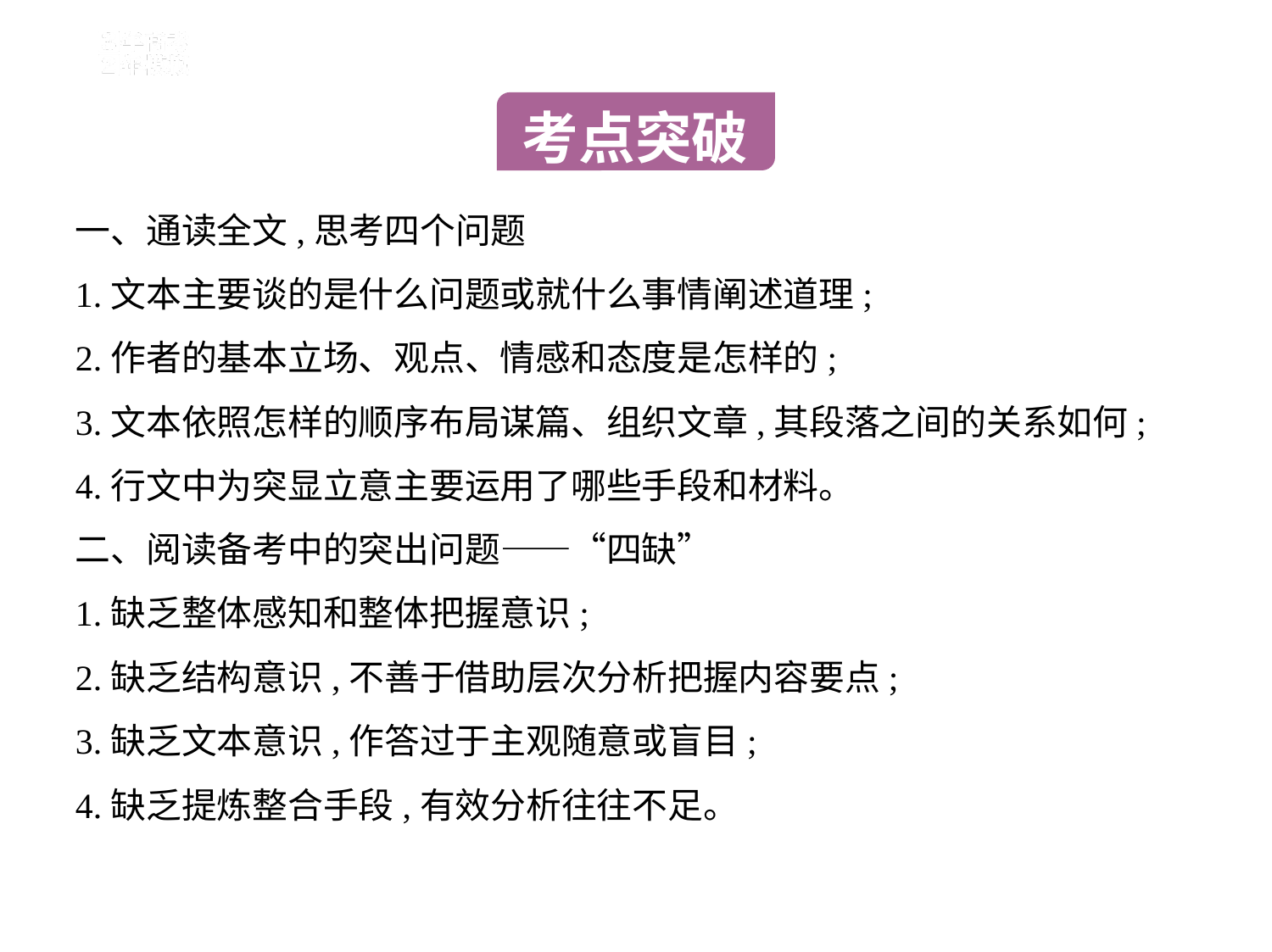

考点突破
一、通读全文,思考四个问题
1.文本主要谈的是什么问题或就什么事情阐述道理;
2.作者的基本立场、观点、情感和态度是怎样的;
3.文本依照怎样的顺序布局谋篇、组织文章,其段落之间的关系如何;
4.行文中为突显立意主要运用了哪些手段和材料。
二、阅读备考中的突出问题——“四缺”
1.缺乏整体感知和整体把握意识;
2.缺乏结构意识,不善于借助层次分析把握内容要点;
3.缺乏文本意识,作答过于主观随意或盲目;
4.缺乏提炼整合手段,有效分析往往不足。